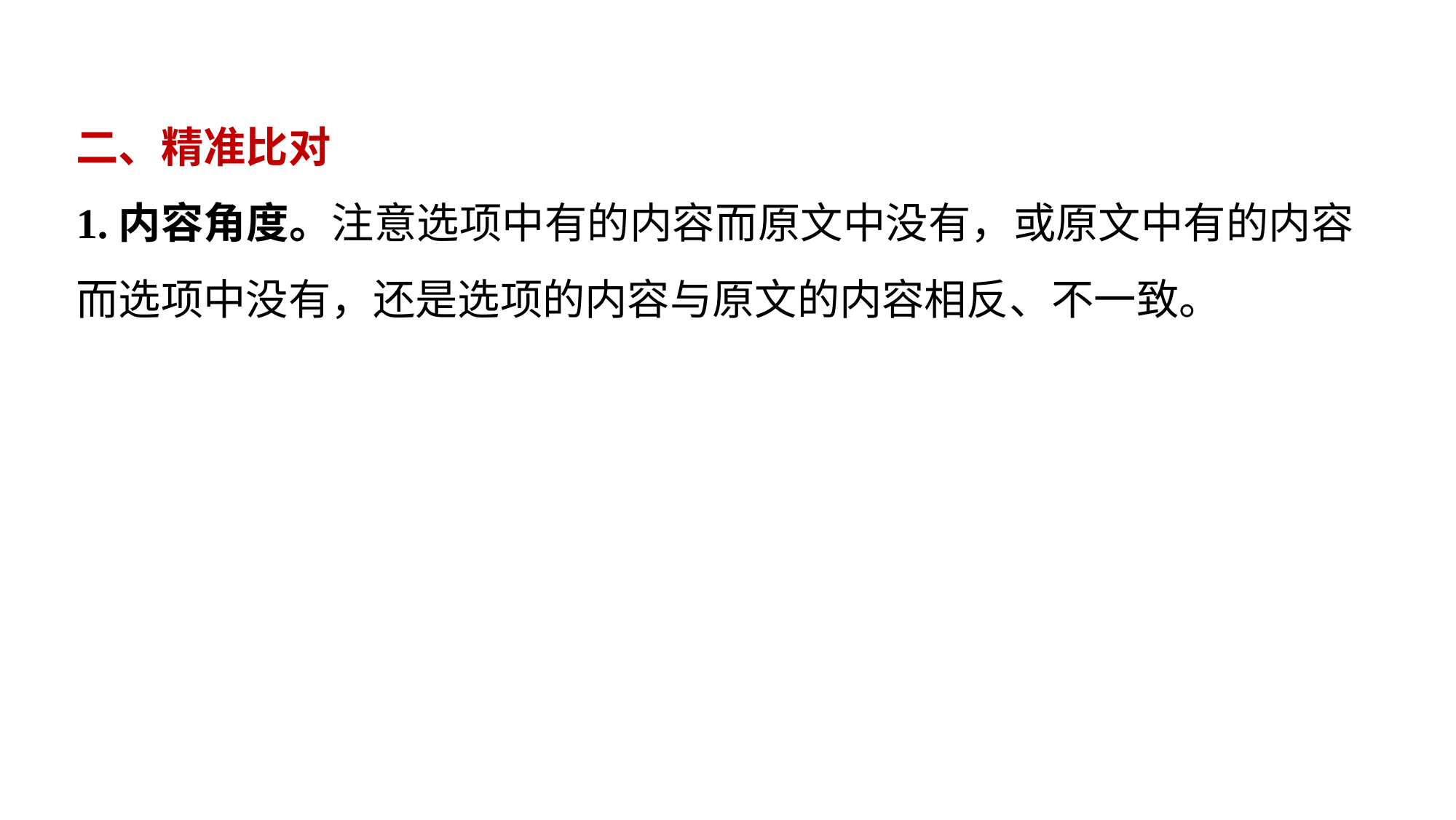

二、精准比对
1.内容角度。注意选项中有的内容而原文中没有，或原文中有的内容而选项中没有，还是选项的内容与原文的内容相反、不一致。